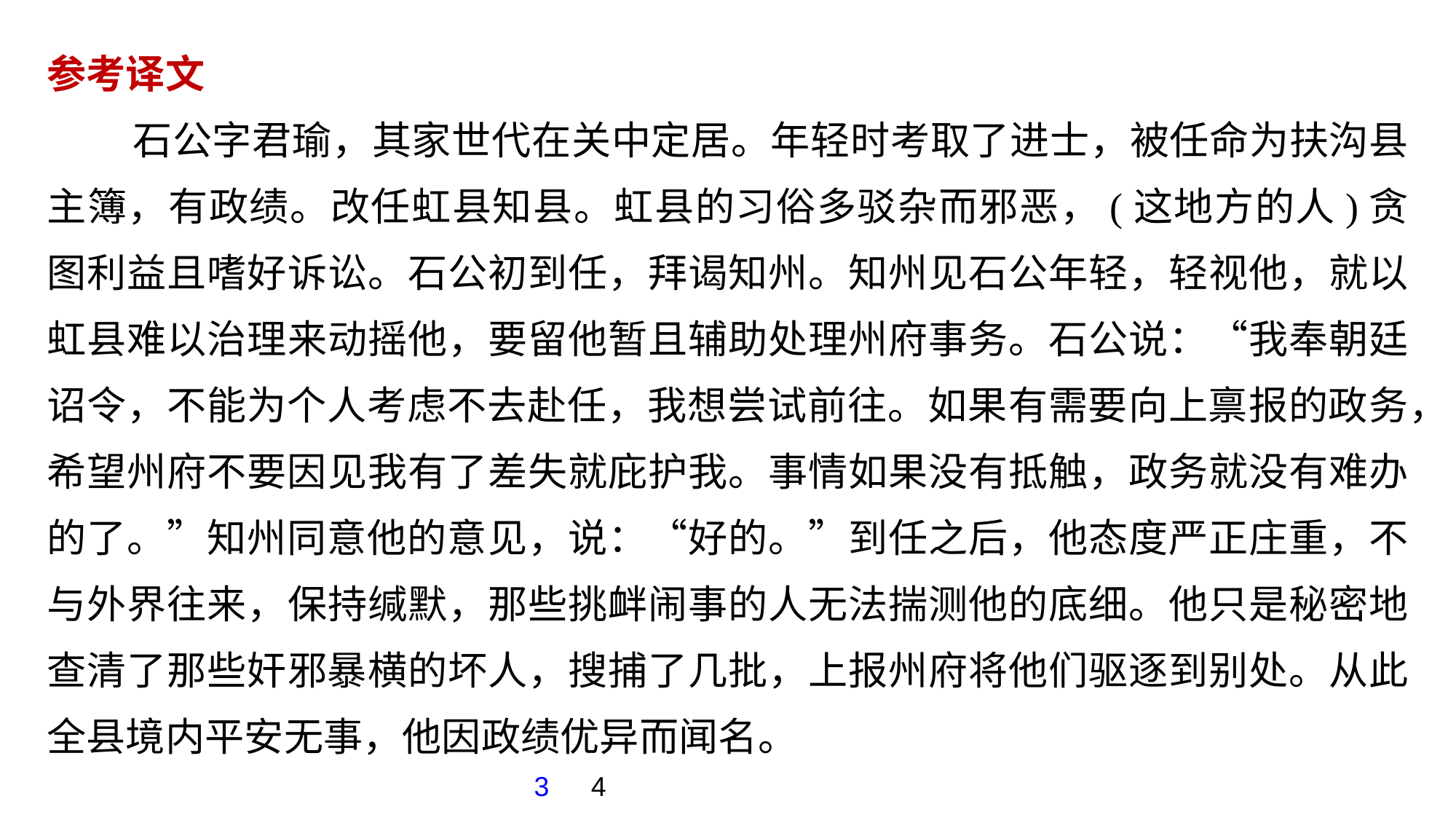

参考译文
石公字君瑜，其家世代在关中定居。年轻时考取了进士，被任命为扶沟县主簿，有政绩。改任虹县知县。虹县的习俗多驳杂而邪恶，(这地方的人)贪图利益且嗜好诉讼。石公初到任，拜谒知州。知州见石公年轻，轻视他，就以虹县难以治理来动摇他，要留他暂且辅助处理州府事务。石公说：“我奉朝廷诏令，不能为个人考虑不去赴任，我想尝试前往。如果有需要向上禀报的政务，希望州府不要因见我有了差失就庇护我。事情如果没有抵触，政务就没有难办的了。”知州同意他的意见，说：“好的。”到任之后，他态度严正庄重，不与外界往来，保持缄默，那些挑衅闹事的人无法揣测他的底细。他只是秘密地查清了那些奸邪暴横的坏人，搜捕了几批，上报州府将他们驱逐到别处。从此全县境内平安无事，他因政绩优异而闻名。
3
4